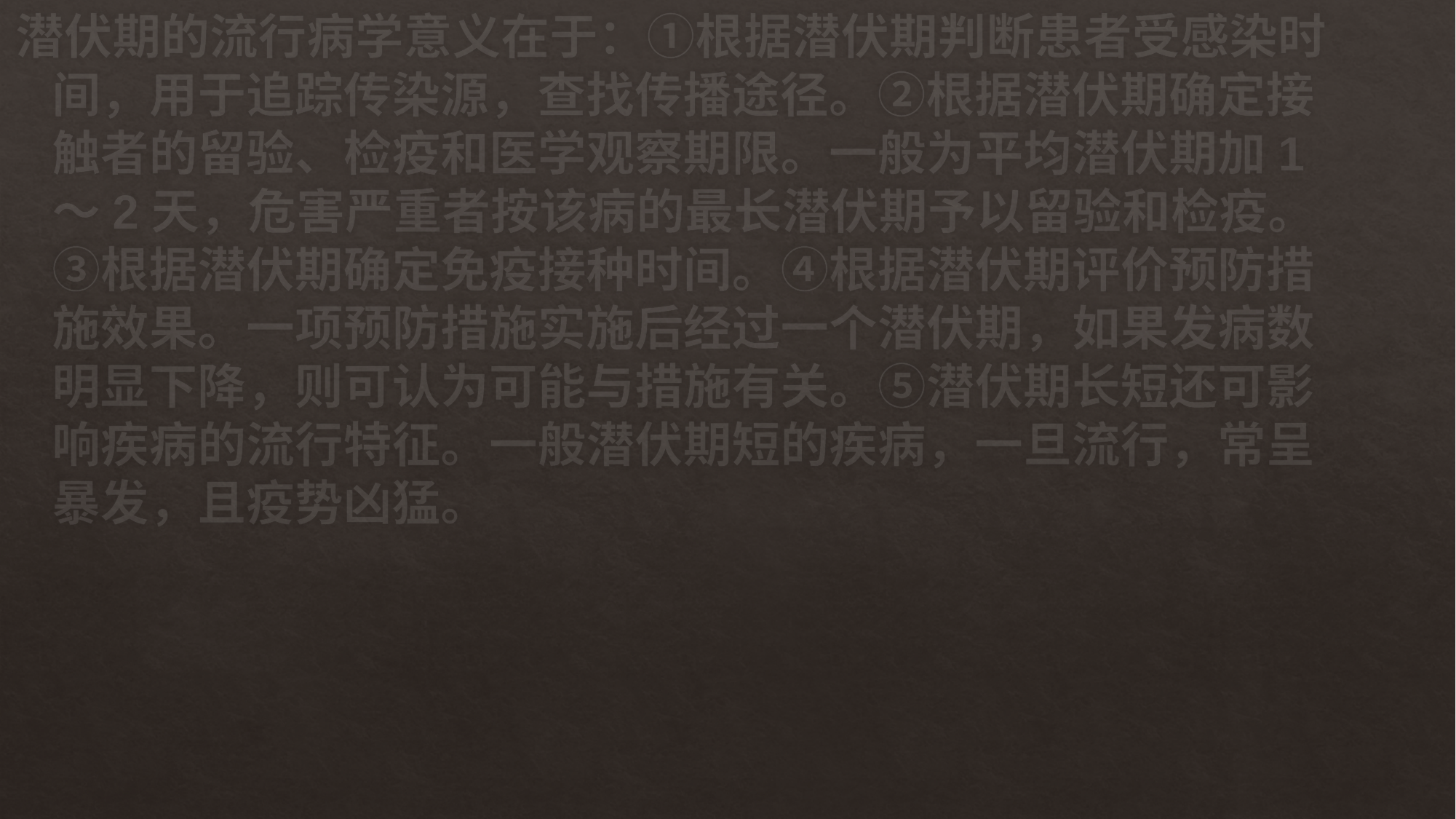

潜伏期的流行病学意义在于：①根据潜伏期判断患者受感染时间，用于追踪传染源，查找传播途径。②根据潜伏期确定接触者的留验、检疫和医学观察期限。一般为平均潜伏期加1～2天，危害严重者按该病的最长潜伏期予以留验和检疫。③根据潜伏期确定免疫接种时间。④根据潜伏期评价预防措施效果。一项预防措施实施后经过一个潜伏期，如果发病数明显下降，则可认为可能与措施有关。⑤潜伏期长短还可影响疾病的流行特征。一般潜伏期短的疾病，一旦流行，常呈暴发，且疫势凶猛。